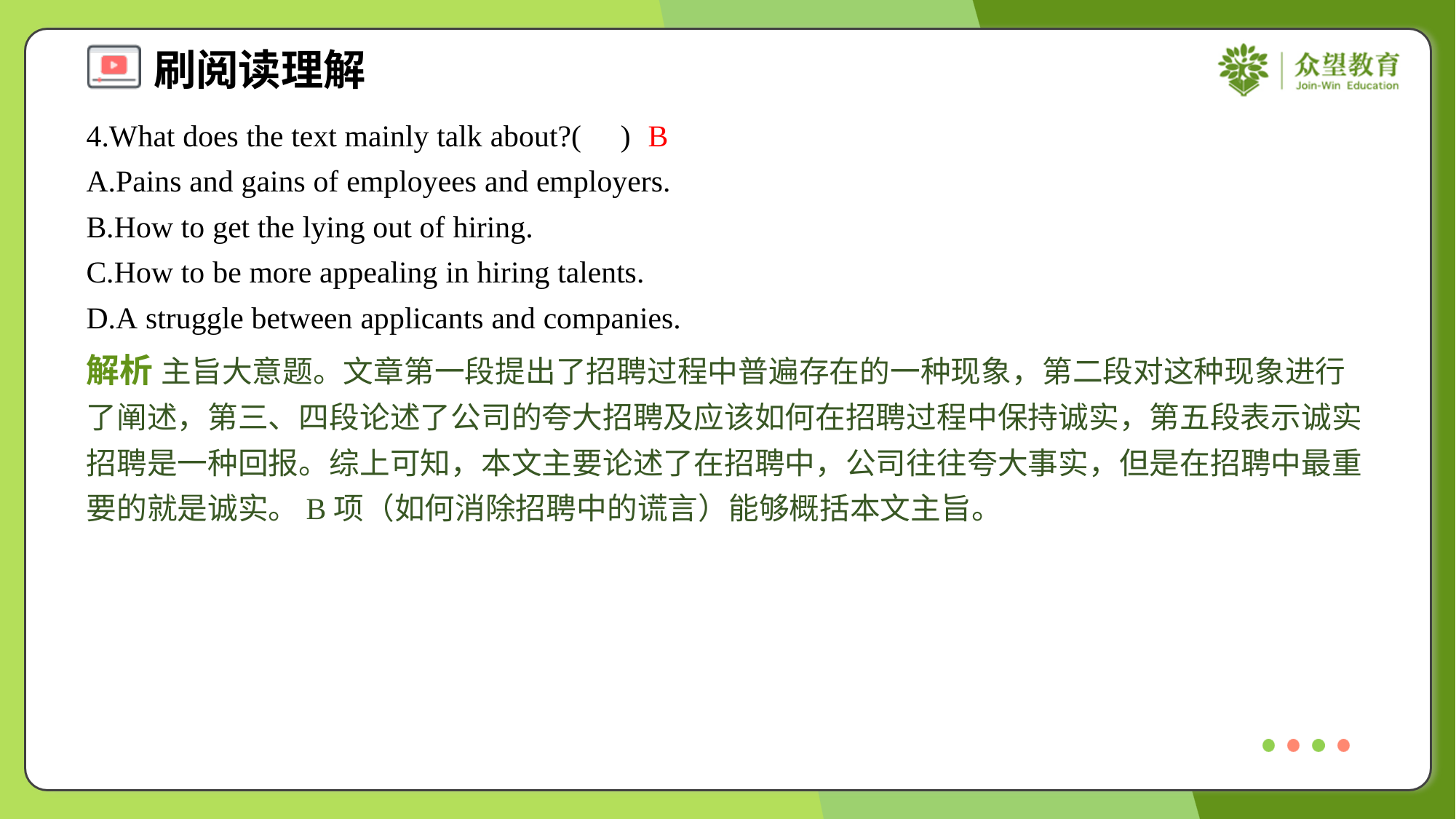

4.What does the text mainly talk about?(     )
B
A.Pains and gains of employees and employers.
B.How to get the lying out of hiring.
C.How to be more appealing in hiring talents.
D.A struggle between applicants and companies.
解析 主旨大意题。文章第一段提出了招聘过程中普遍存在的一种现象，第二段对这种现象进行了阐述，第三、四段论述了公司的夸大招聘及应该如何在招聘过程中保持诚实，第五段表示诚实招聘是一种回报。综上可知，本文主要论述了在招聘中，公司往往夸大事实，但是在招聘中最重要的就是诚实。B项（如何消除招聘中的谎言）能够概括本文主旨。